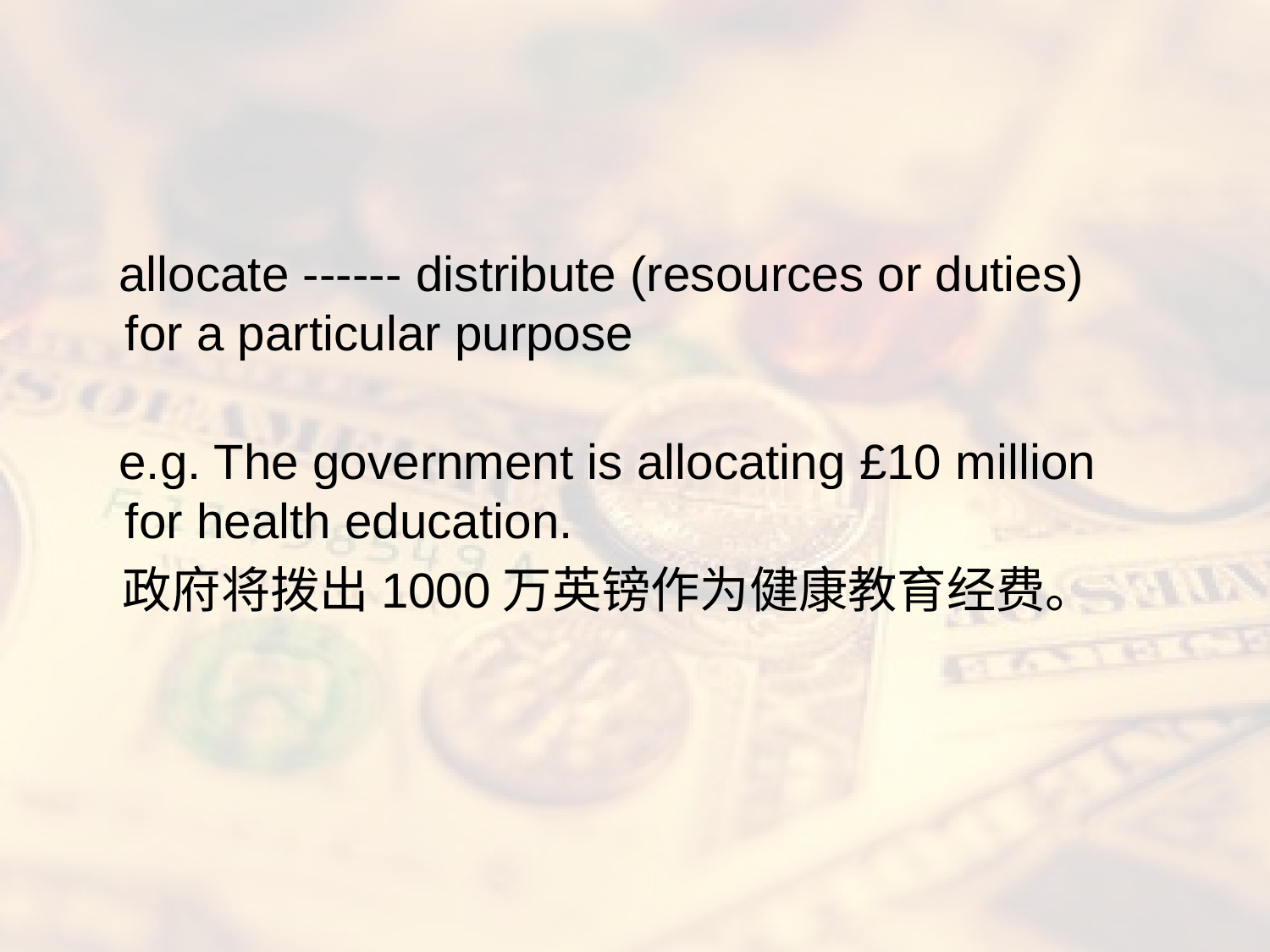

#
   allocate ------ distribute (resources or duties) for a particular purpose
   e.g. The government is allocating £10 million for health education.
   政府将拨出1000万英镑作为健康教育经费。